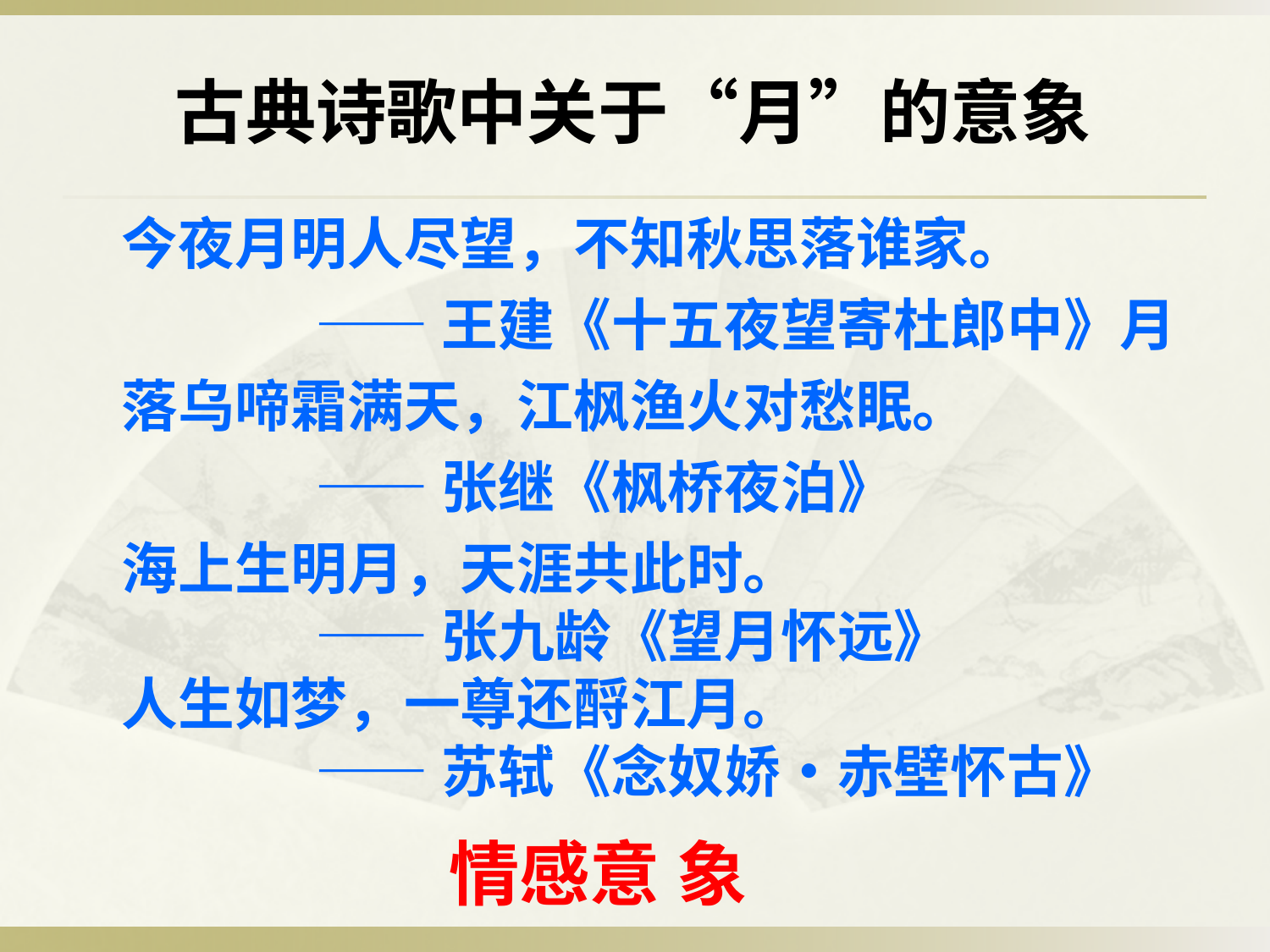

古典诗歌中关于“月”的意象
今夜月明人尽望，不知秋思落谁家。
               ——王建《十五夜望寄杜郎中》月落乌啼霜满天，江枫渔火对愁眠。
               ——张继《枫桥夜泊》
海上生明月，天涯共此时。
               ——张九龄《望月怀远》
人生如梦，一尊还酹江月。
               ——苏轼《念奴娇•赤壁怀古》
情感意 象